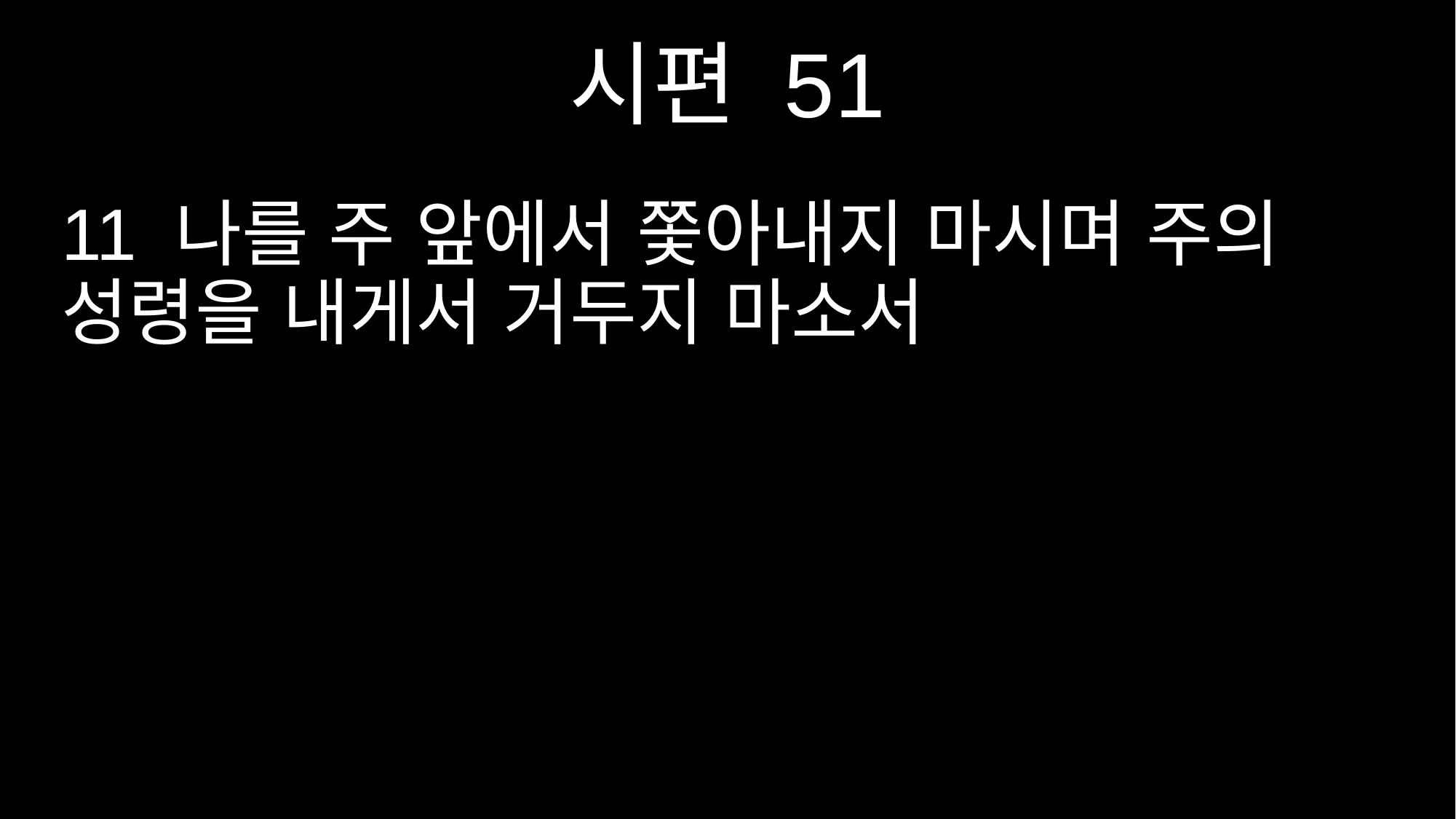

시편 51
11 나를 주 앞에서 쫓아내지 마시며 주의 성령을 내게서 거두지 마소서